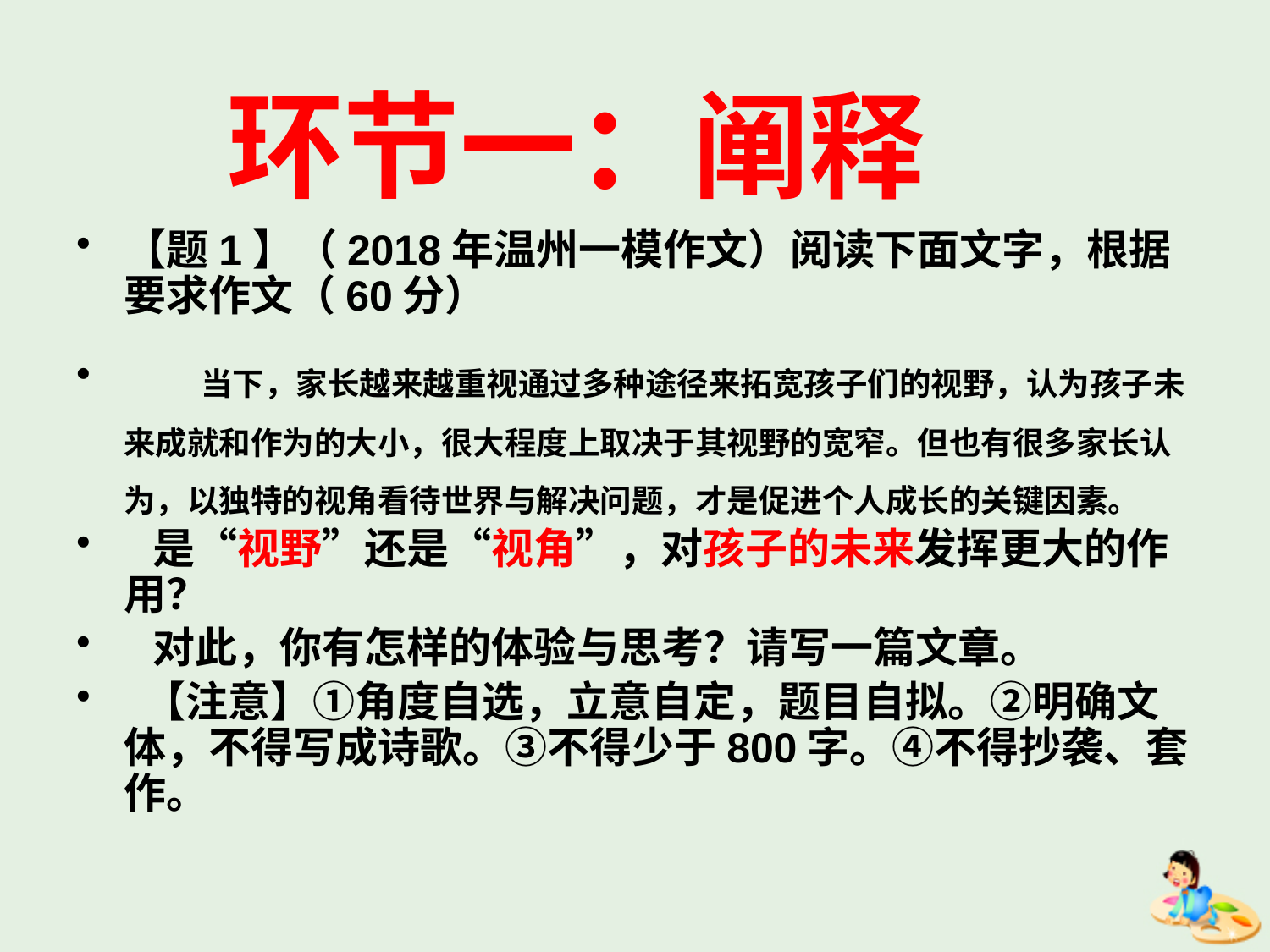

# 环节一：阐释
【题1】（2018年温州一模作文）阅读下面文字，根据要求作文（60分）
       当下，家长越来越重视通过多种途径来拓宽孩子们的视野，认为孩子未来成就和作为的大小，很大程度上取决于其视野的宽窄。但也有很多家长认为，以独特的视角看待世界与解决问题，才是促进个人成长的关键因素。
  是“视野”还是“视角”，对孩子的未来发挥更大的作用？
  对此，你有怎样的体验与思考？请写一篇文章。
 【注意】①角度自选，立意自定，题目自拟。②明确文体，不得写成诗歌。③不得少于800字。④不得抄袭、套作。